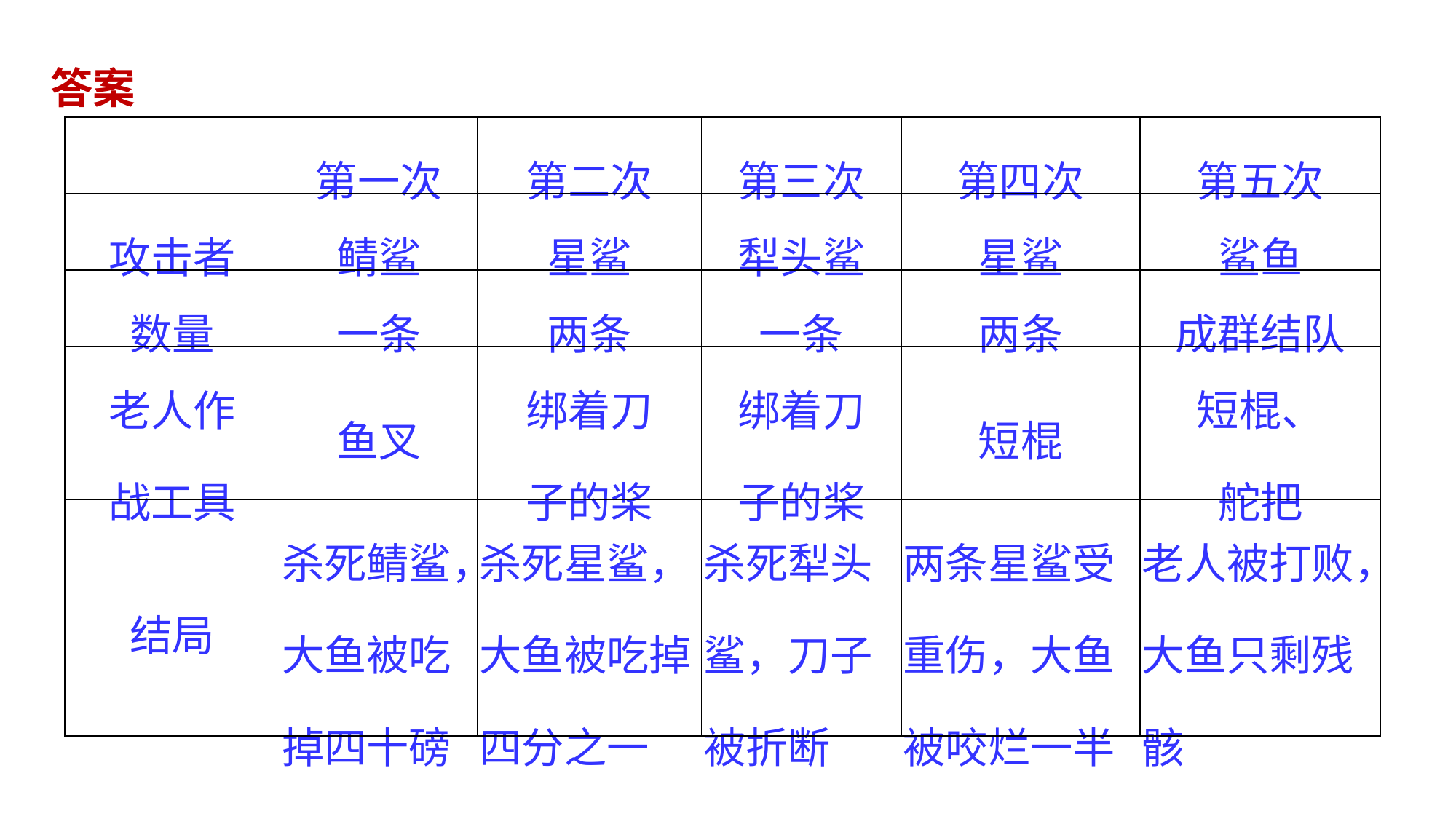

答案
|  | 第一次 | 第二次 | 第三次 | 第四次 | 第五次 |
| --- | --- | --- | --- | --- | --- |
| 攻击者 | 鲭鲨 | 星鲨 | 犁头鲨 | 星鲨 | 鲨鱼 |
| 数量 | 一条 | 两条 | 一条 | 两条 | 成群结队 |
| 老人作 战工具 | 鱼叉 | 绑着刀 子的桨 | 绑着刀 子的桨 | 短棍 | 短棍、 舵把 |
| 结局 | 杀死鲭鲨，大鱼被吃掉四十磅 | 杀死星鲨，大鱼被吃掉四分之一 | 杀死犁头鲨，刀子被折断 | 两条星鲨受重伤，大鱼被咬烂一半 | 老人被打败，大鱼只剩残骸 |